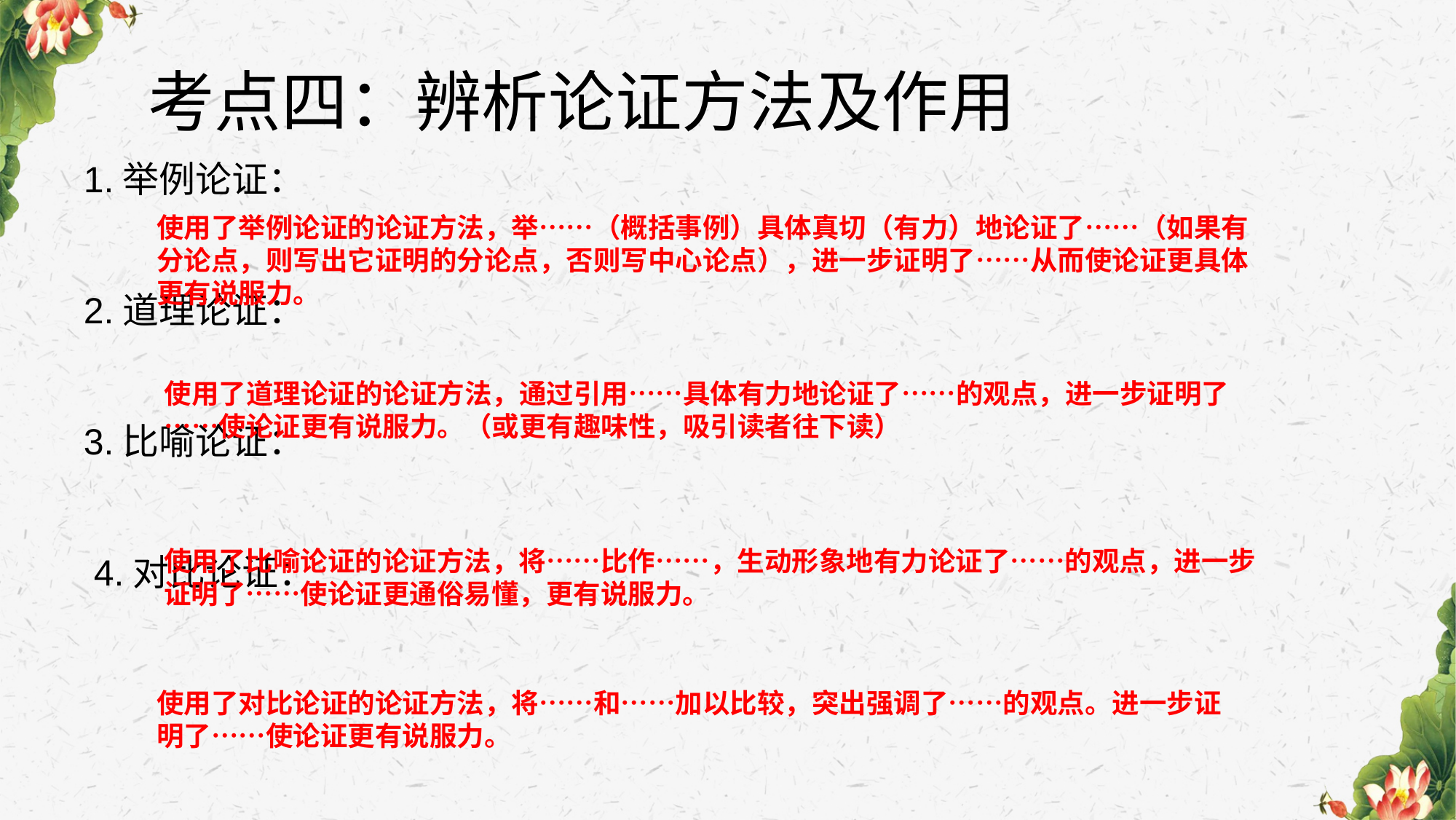

# 考点四：辨析论证方法及作用
1.举例论证：

2.道理论证：

3.比喻论证：

 4.对比论证：
使用了举例论证的论证方法，举……（概括事例）具体真切（有力）地论证了……（如果有分论点，则写出它证明的分论点，否则写中心论点），进一步证明了……从而使论证更具体更有说服力。
使用了道理论证的论证方法，通过引用……具体有力地论证了……的观点，进一步证明了……使论证更有说服力。（或更有趣味性，吸引读者往下读）
使用了比喻论证的论证方法，将……比作……，生动形象地有力论证了……的观点，进一步证明了……使论证更通俗易懂，更有说服力。
使用了对比论证的论证方法，将……和……加以比较，突出强调了……的观点。进一步证明了……使论证更有说服力。